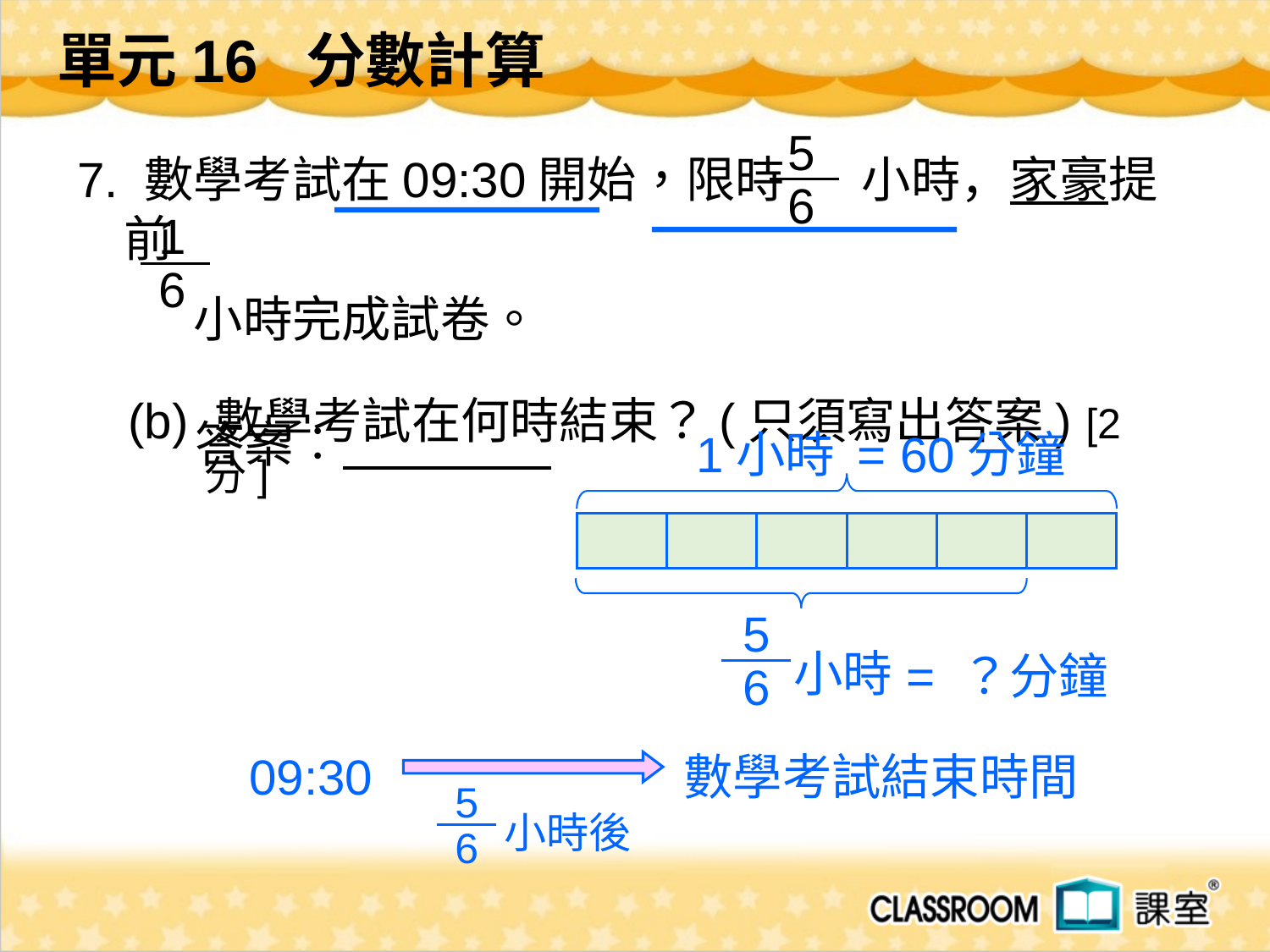

單元16  分數計算
5
6
  7. 數學考試在09:30開始，限時       小時，家豪提前
            小時完成試卷。
(b) 數學考試在何時結束？(只須寫出答案) [2分]
1
6

1小時 = 60分鐘
答案︰

5
6
小時
= ？分鐘
09:30
數學考試結束時間

5
6
小時後